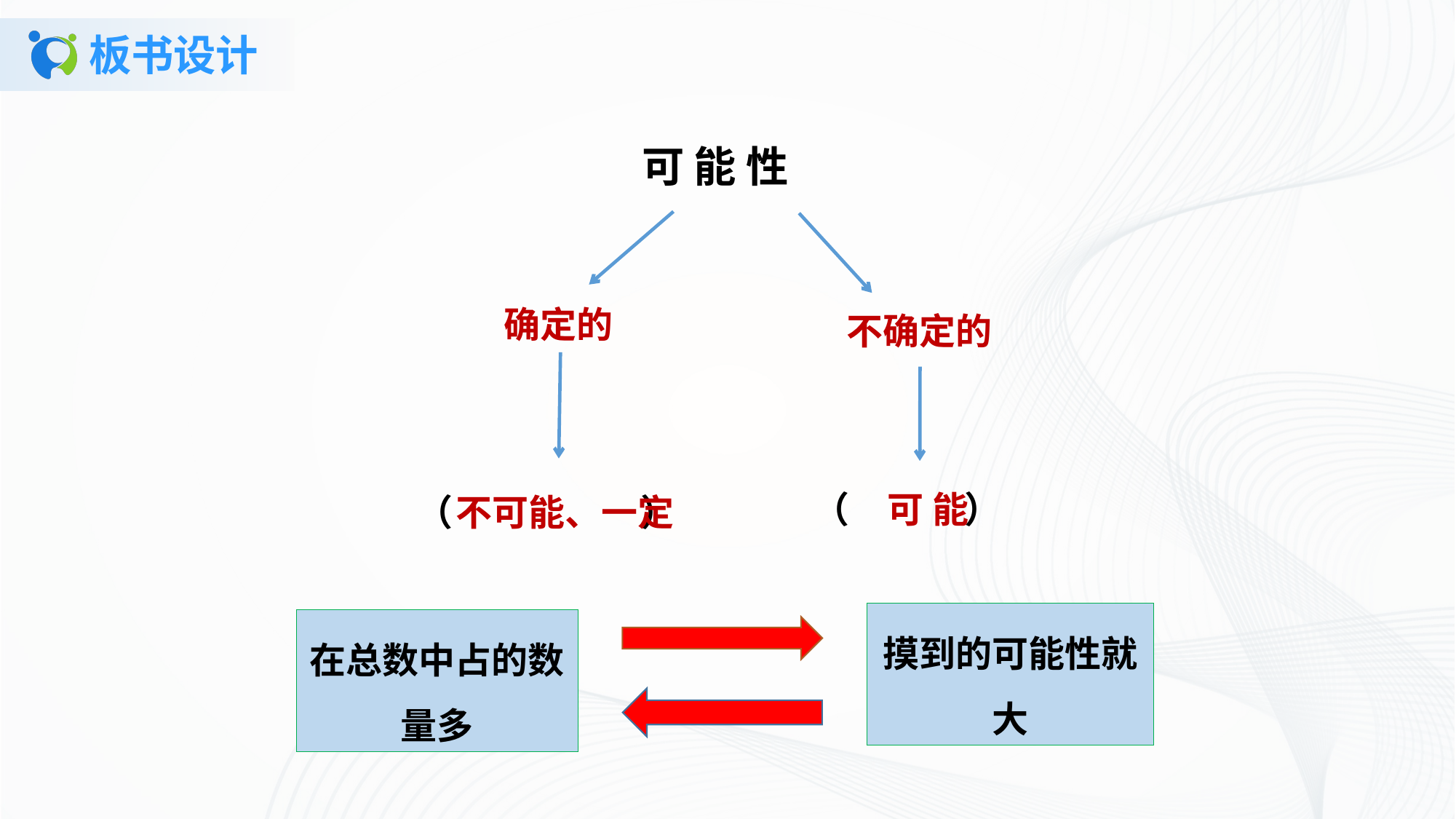

# 板书设计
可 能 性
确定的
不确定的
（              ）
可 能
（                       ）
不可能、一定
摸到的可能性就大
在总数中占的数量多